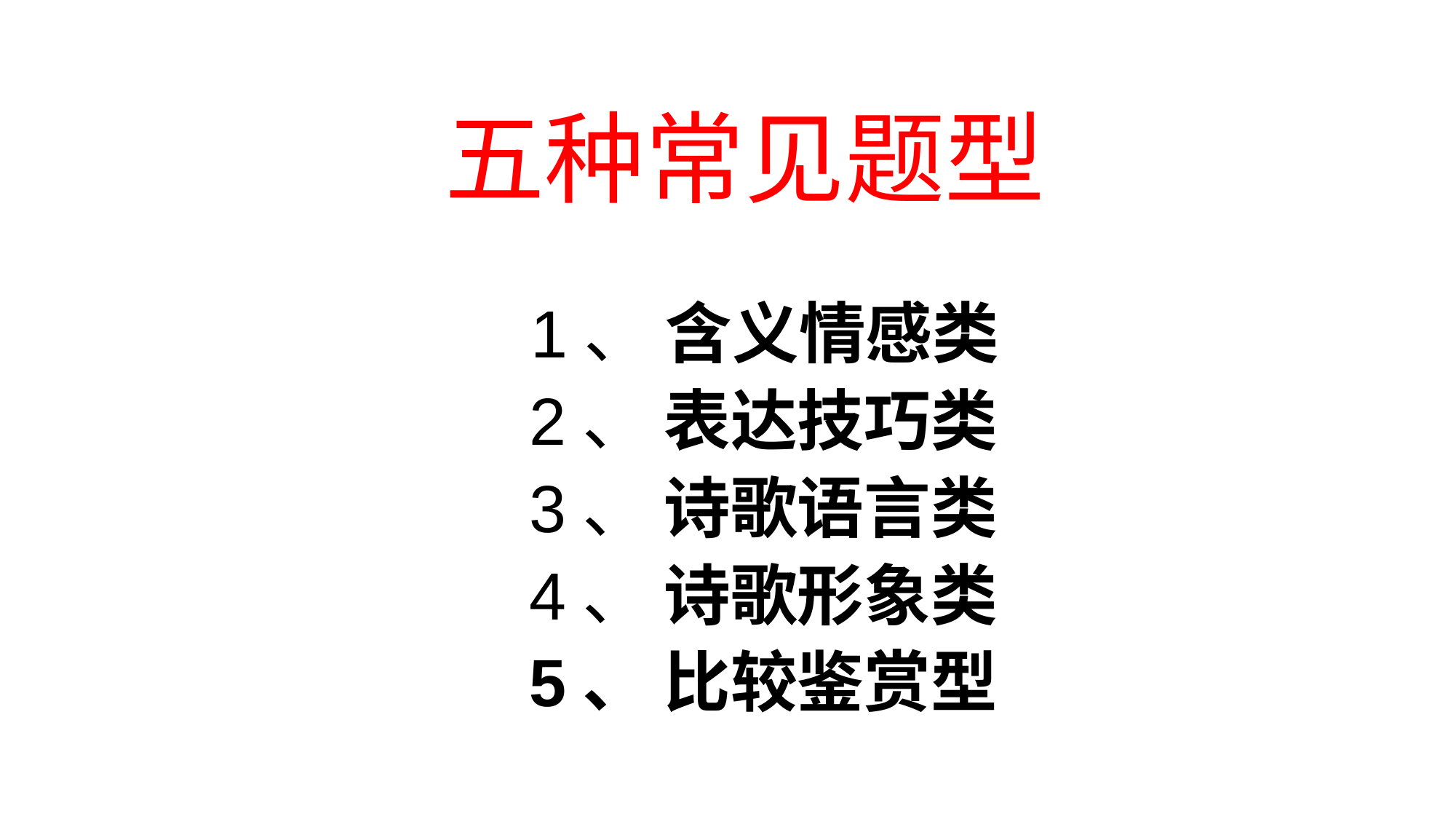

五种常见题型

   1、 含义情感类
  2、 表达技巧类
  3、 诗歌语言类
  4、 诗歌形象类
  5、 比较鉴赏型